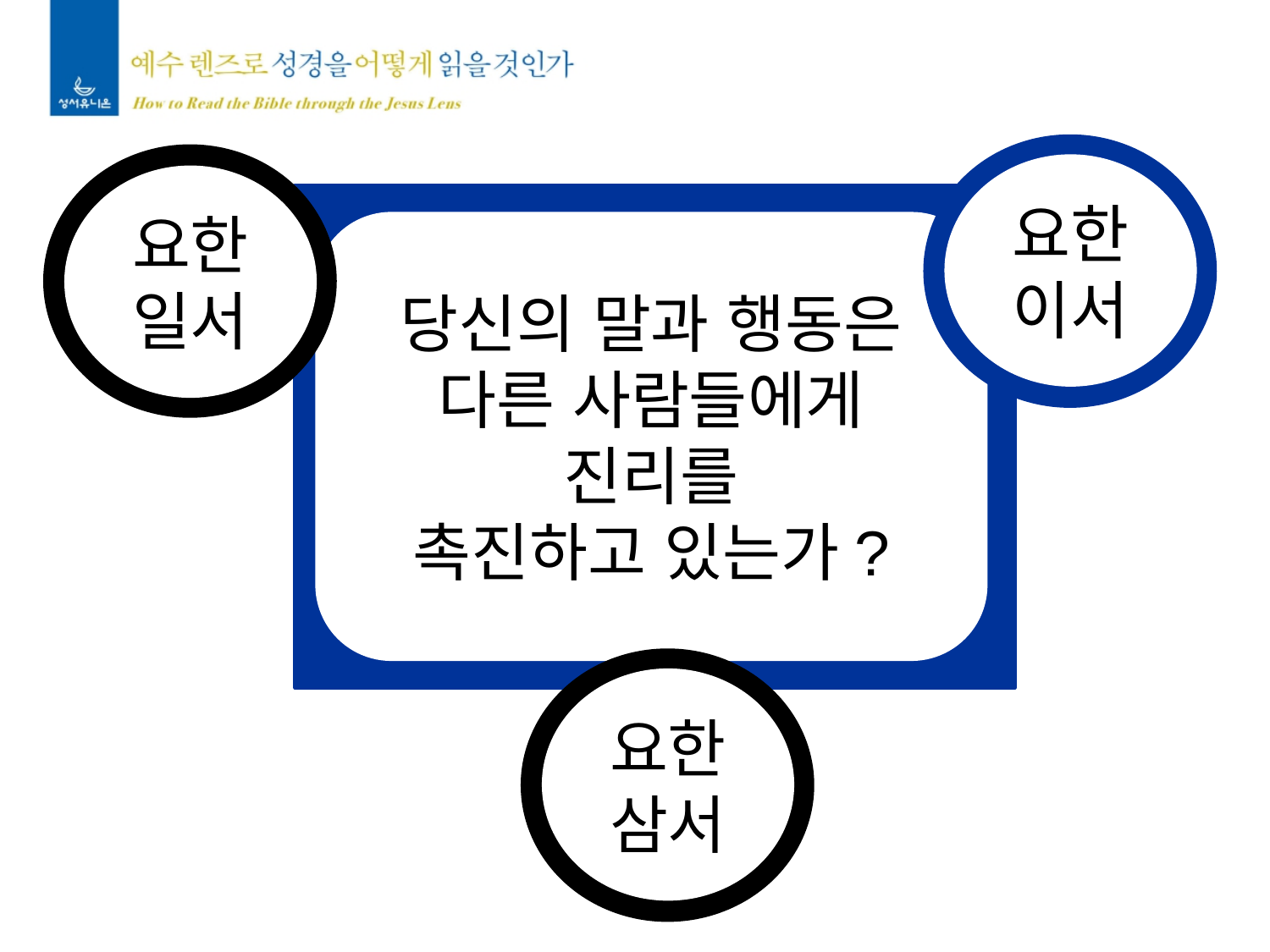

요한
이서
요한
일서

당신의 말과 행동은
다른 사람들에게
진리를
촉진하고 있는가?

요한
삼서